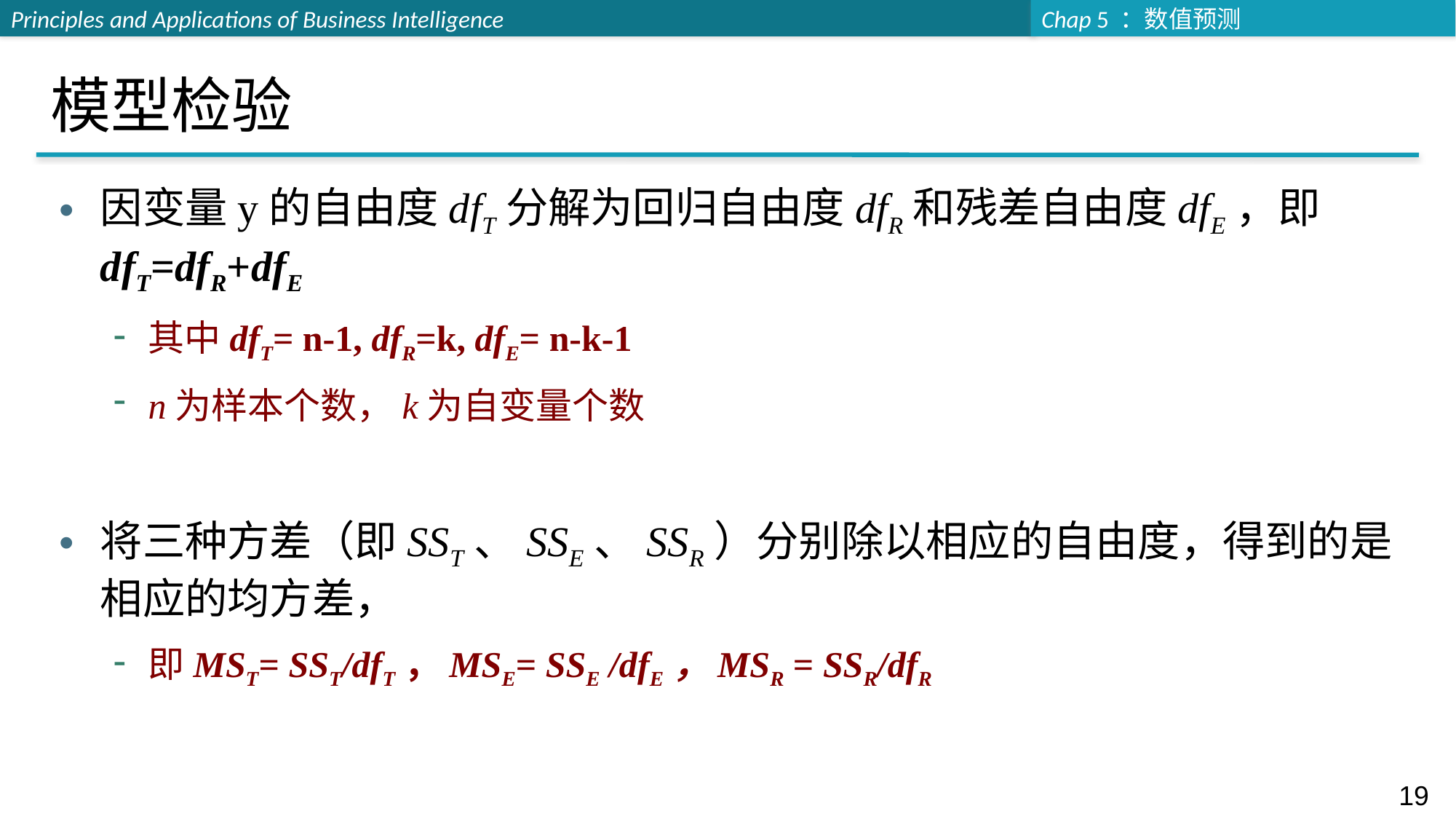

# 模型检验
因变量y的自由度dfT分解为回归自由度dfR和残差自由度dfE，即dfT=dfR+dfE
其中dfT= n-1, dfR=k, dfE= n-k-1
n为样本个数，k为自变量个数

将三种方差（即SST、SSE、SSR）分别除以相应的自由度，得到的是相应的均方差，
即MST= SST/dfT，MSE= SSE /dfE，MSR = SSR/dfR